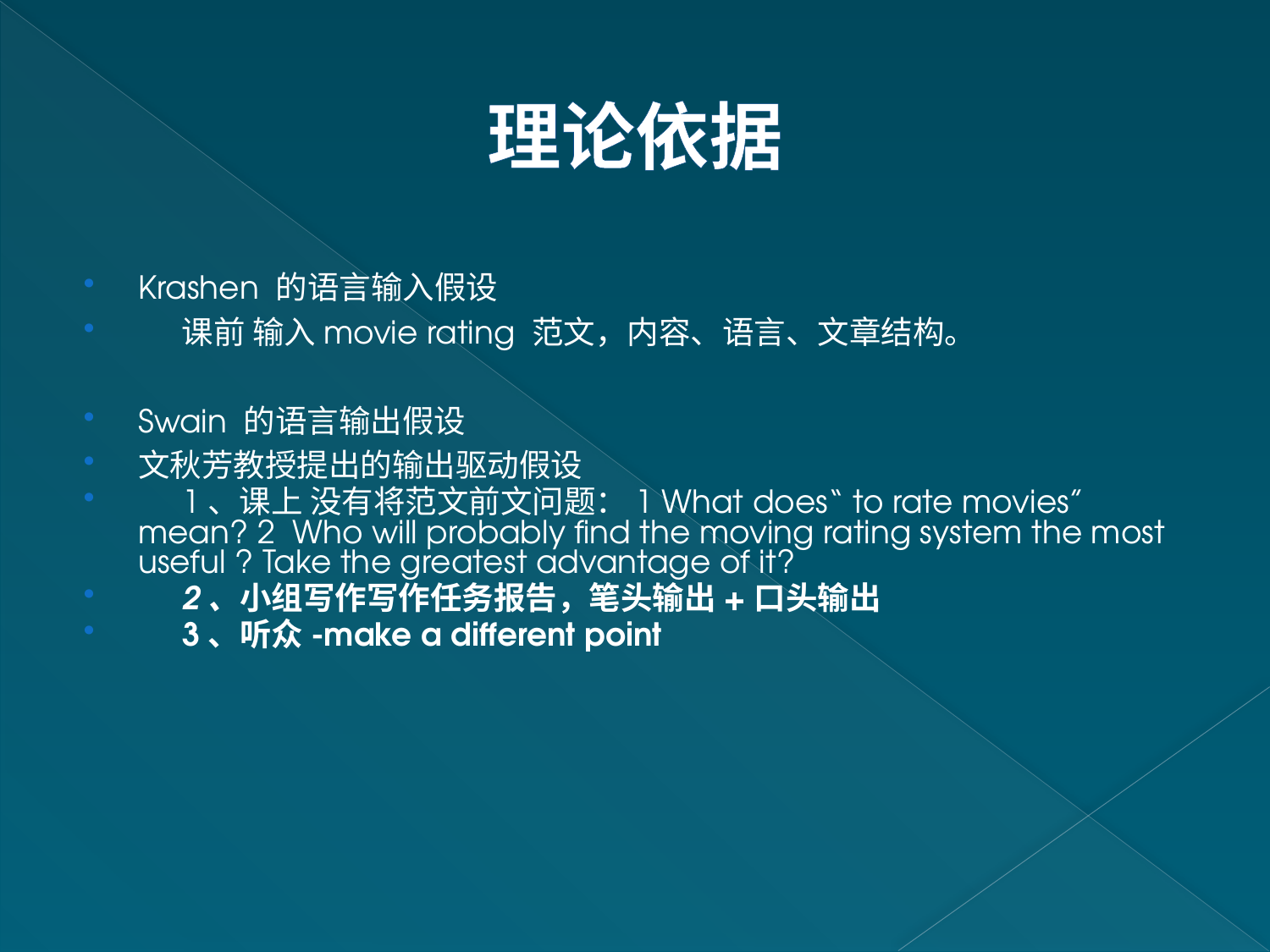

# 理论依据
Krashen 的语言输入假设
     课前 输入movie rating 范文，内容、语言、文章结构。

Swain 的语言输出假设
文秋芳教授提出的输出驱动假设
     1、课上 没有将范文前文问题：1 What does“ to rate movies” mean? 2  Who will probably find the moving rating system the most useful ? Take the greatest advantage of it?
     2、小组写作写作任务报告，笔头输出+口头输出
     3、听众-make a different point